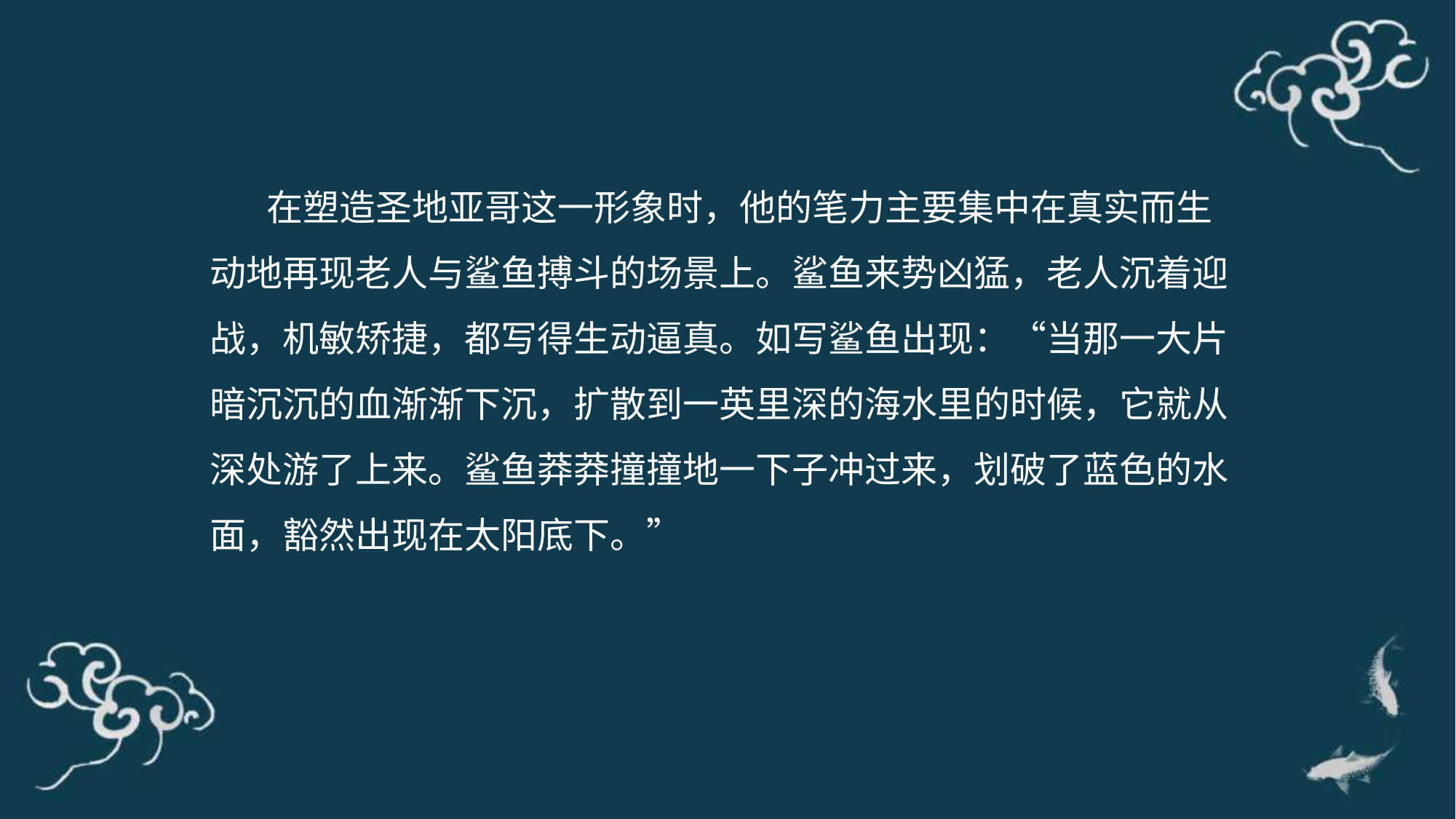

在塑造圣地亚哥这一形象时，他的笔力主要集中在真实而生动地再现老人与鲨鱼搏斗的场景上。鲨鱼来势凶猛，老人沉着迎战，机敏矫捷，都写得生动逼真。如写鲨鱼出现：“当那一大片暗沉沉的血渐渐下沉，扩散到一英里深的海水里的时候，它就从深处游了上来。鲨鱼莽莽撞撞地一下子冲过来，划破了蓝色的水面，豁然出现在太阳底下。”